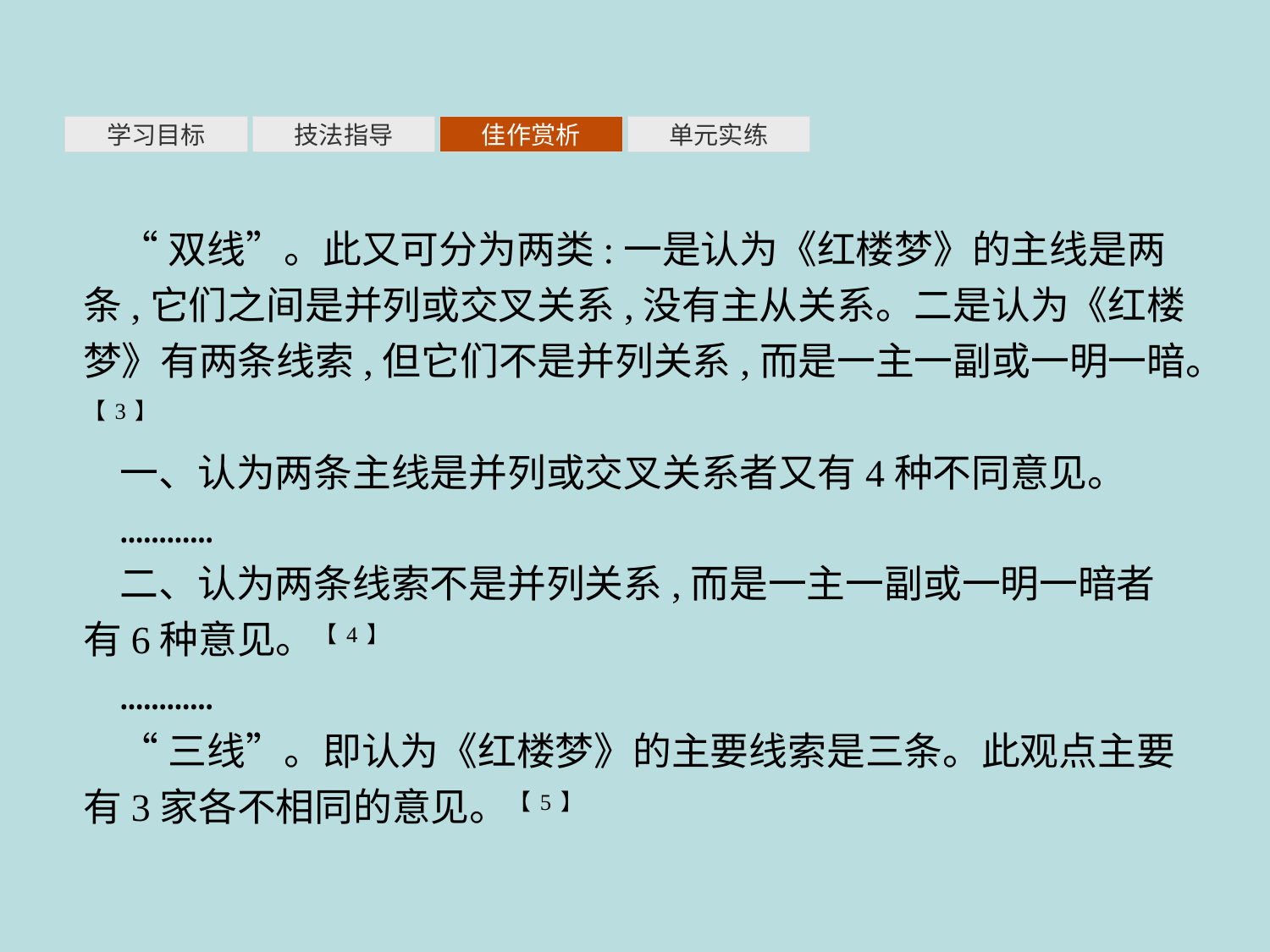

单元实练
学习目标
技法指导
佳作赏析
“双线”。此又可分为两类:一是认为《红楼梦》的主线是两条,它们之间是并列或交叉关系,没有主从关系。二是认为《红楼梦》有两条线索,但它们不是并列关系,而是一主一副或一明一暗。【3】
一、认为两条主线是并列或交叉关系者又有4种不同意见。
…………
二、认为两条线索不是并列关系,而是一主一副或一明一暗者有6种意见。【4】
…………
“三线”。即认为《红楼梦》的主要线索是三条。此观点主要有3家各不相同的意见。【5】